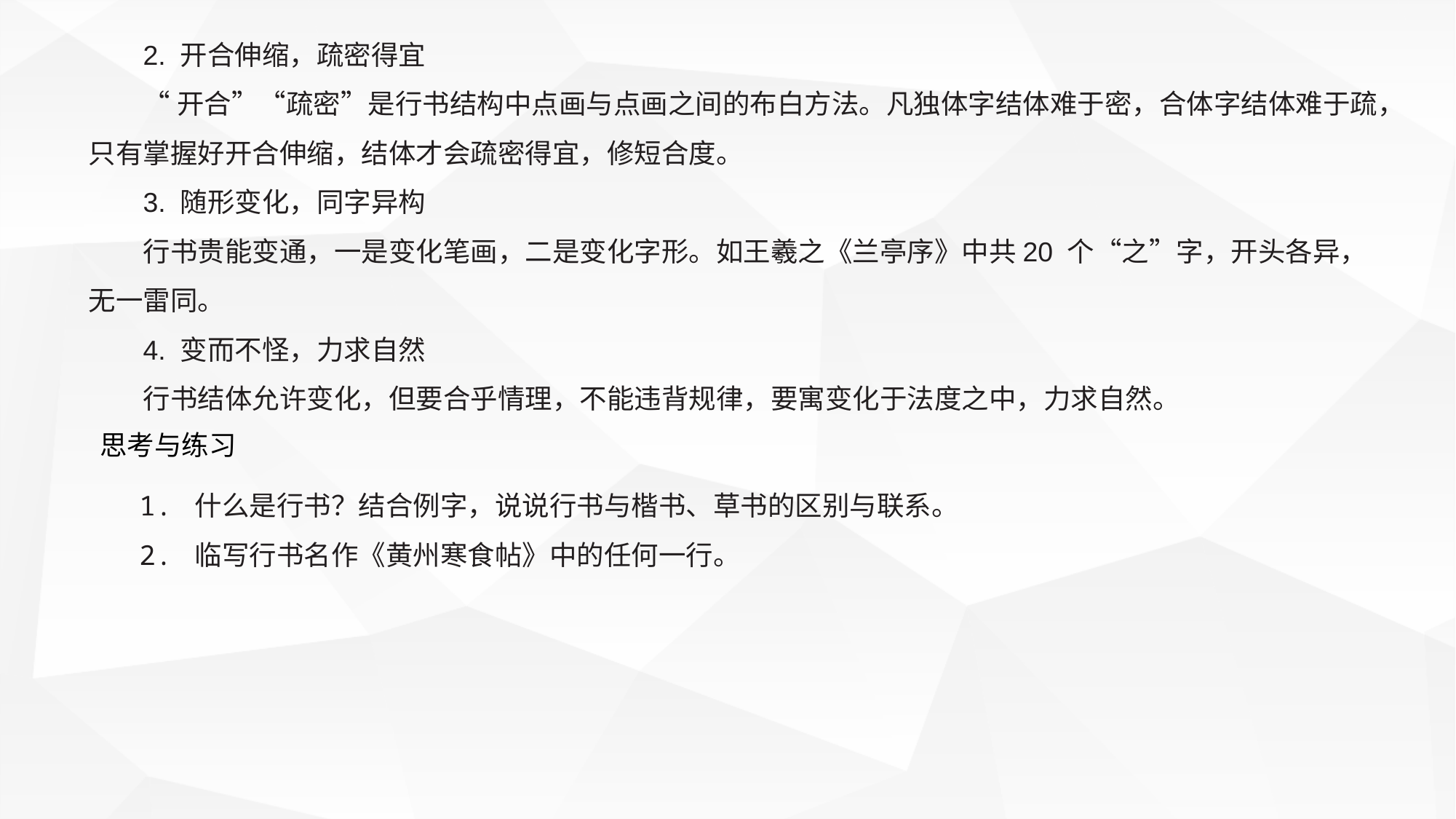

2. 开合伸缩，疏密得宜
“开合”“疏密”是行书结构中点画与点画之间的布白方法。凡独体字结体难于密，合体字结体难于疏，只有掌握好开合伸缩，结体才会疏密得宜，修短合度。
3. 随形变化，同字异构
行书贵能变通，一是变化笔画，二是变化字形。如王羲之《兰亭序》中共20 个“之”字，开头各异，无一雷同。
4. 变而不怪，力求自然
行书结体允许变化，但要合乎情理，不能违背规律，要寓变化于法度之中，力求自然。
思考与练习
1. 什么是行书？结合例字，说说行书与楷书、草书的区别与联系。
2. 临写行书名作《黄州寒食帖》中的任何一行。